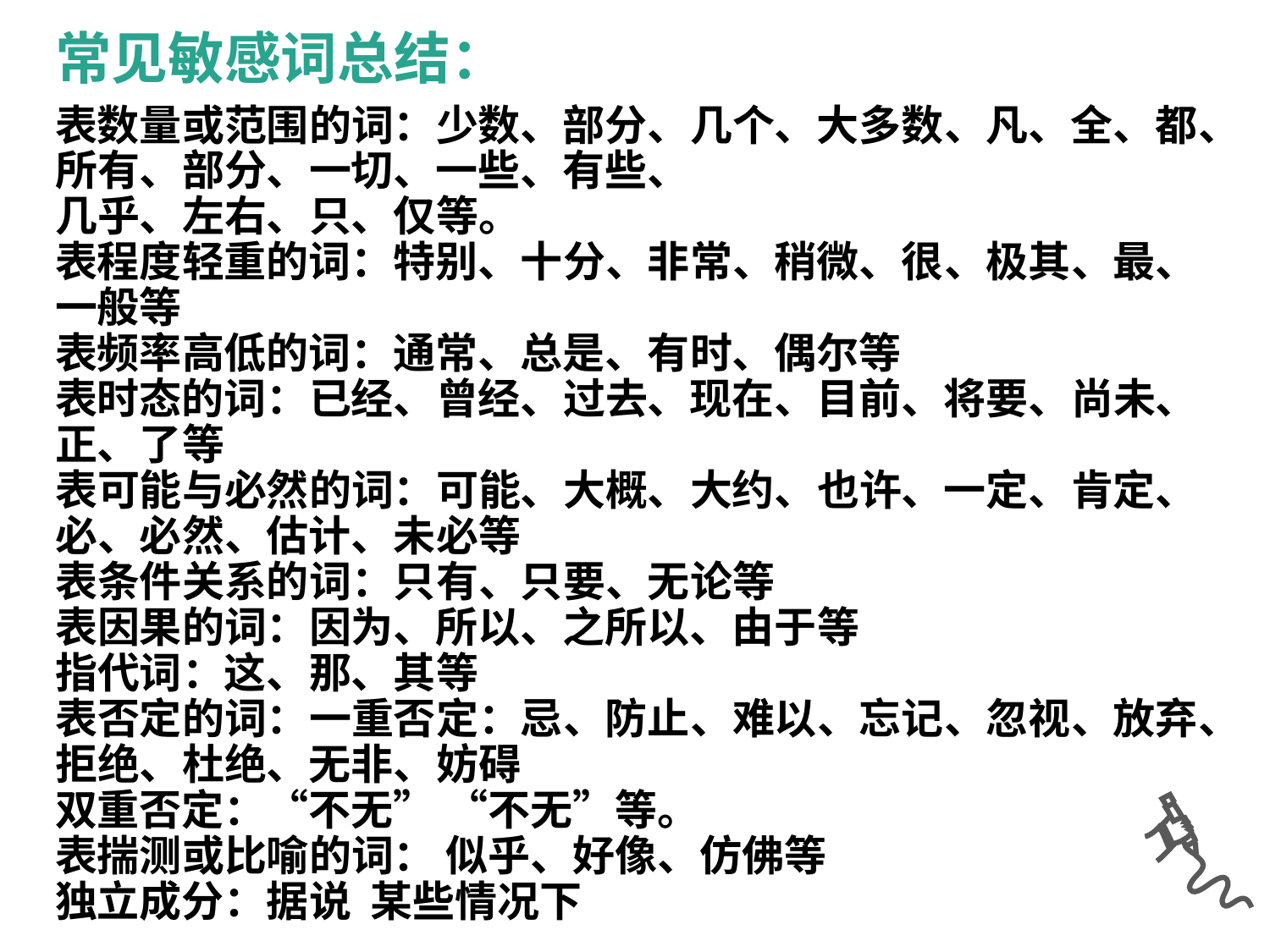

常见敏感词总结：
表数量或范围的词：少数、部分、几个、大多数、凡、全、都、所有、部分、一切、一些、有些、
几乎、左右、只、仅等。
表程度轻重的词：特别、十分、非常、稍微、很、极其、最、一般等
表频率高低的词：通常、总是、有时、偶尔等
表时态的词：已经、曾经、过去、现在、目前、将要、尚未、正、了等
表可能与必然的词：可能、大概、大约、也许、一定、肯定、必、必然、估计、未必等
表条件关系的词：只有、只要、无论等
表因果的词：因为、所以、之所以、由于等
指代词：这、那、其等
表否定的词：一重否定：忌、防止、难以、忘记、忽视、放弃、拒绝、杜绝、无非、妨碍
双重否定：“不无” “不无”等。
表揣测或比喻的词： 似乎、好像、仿佛等
独立成分：据说  某些情况下